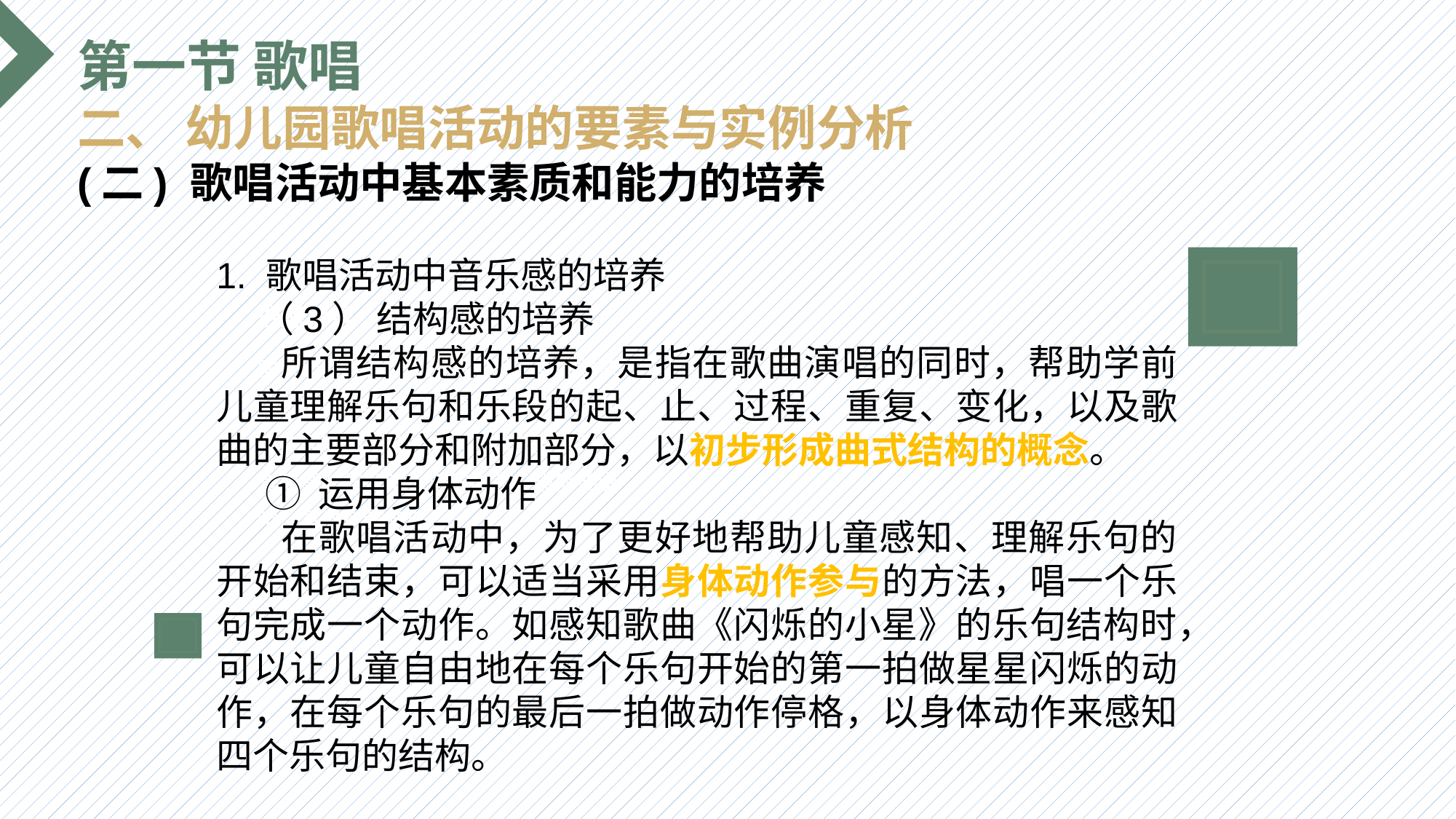

第一节 歌唱
二、 幼儿园歌唱活动的要素与实例分析
(二) 歌唱活动中基本素质和能力的培养

1. 歌唱活动中音乐感的培养
    （3） 结构感的培养
      所谓结构感的培养，是指在歌曲演唱的同时，帮助学前儿童理解乐句和乐段的起、止、过程、重复、变化，以及歌曲的主要部分和附加部分，以初步形成曲式结构的概念。
      ① 运用身体动作
      在歌唱活动中，为了更好地帮助儿童感知、理解乐句的开始和结束，可以适当采用身体动作参与的方法，唱一个乐句完成一个动作。如感知歌曲《闪烁的小星》的乐句结构时，可以让儿童自由地在每个乐句开始的第一拍做星星闪烁的动作，在每个乐句的最后一拍做动作停格，以身体动作来感知四个乐句的结构。

选题背景
输入您的内容，请简要说明，言简意赅即可输入您的内容，请简要说明，言简意赅即可输入您的内容，请简要说明，言简意赅即可输入您的内容，请简要说明，言简意赅即可